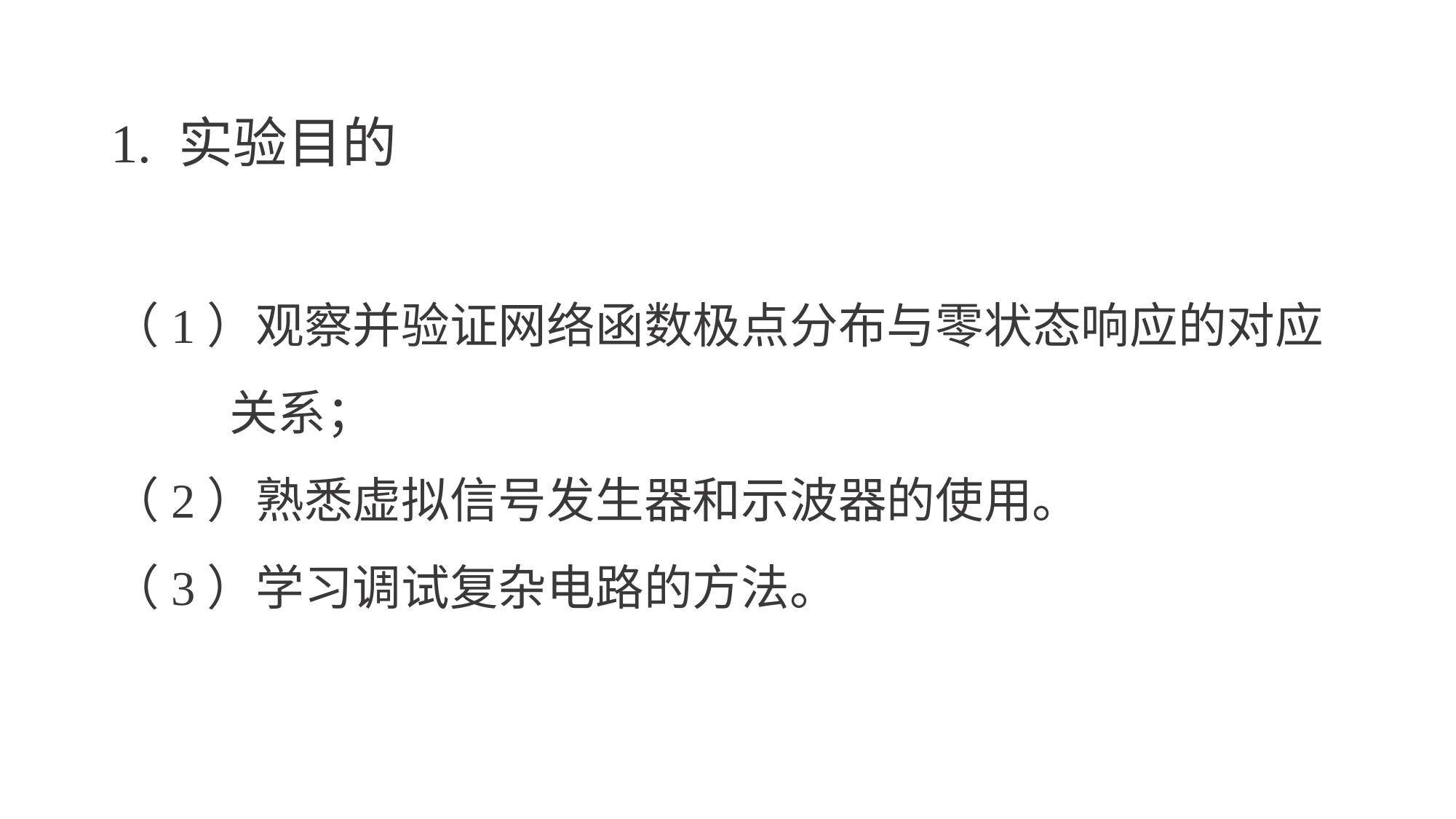

# 1. 实验目的
（1）观察并验证网络函数极点分布与零状态响应的对应关系；
（2）熟悉虚拟信号发生器和示波器的使用。
（3）学习调试复杂电路的方法。
2